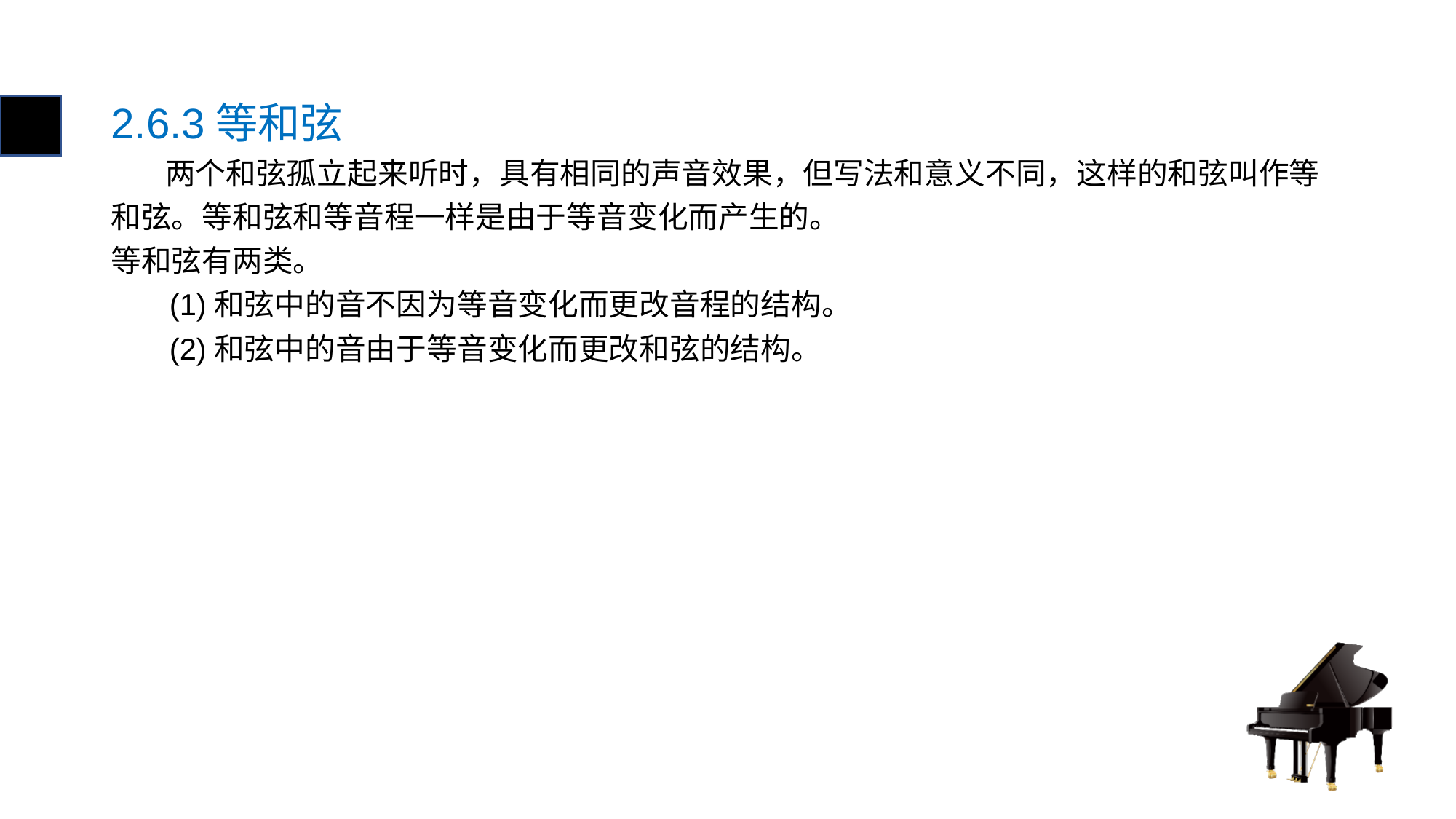

# 2.6.3等和弦
       两个和弦孤立起来听时，具有相同的声音效果，但写法和意义不同，这样的和弦叫作等和弦。等和弦和等音程一样是由于等音变化而产生的。
等和弦有两类。
       (1)和弦中的音不因为等音变化而更改音程的结构。
       (2)和弦中的音由于等音变化而更改和弦的结构。